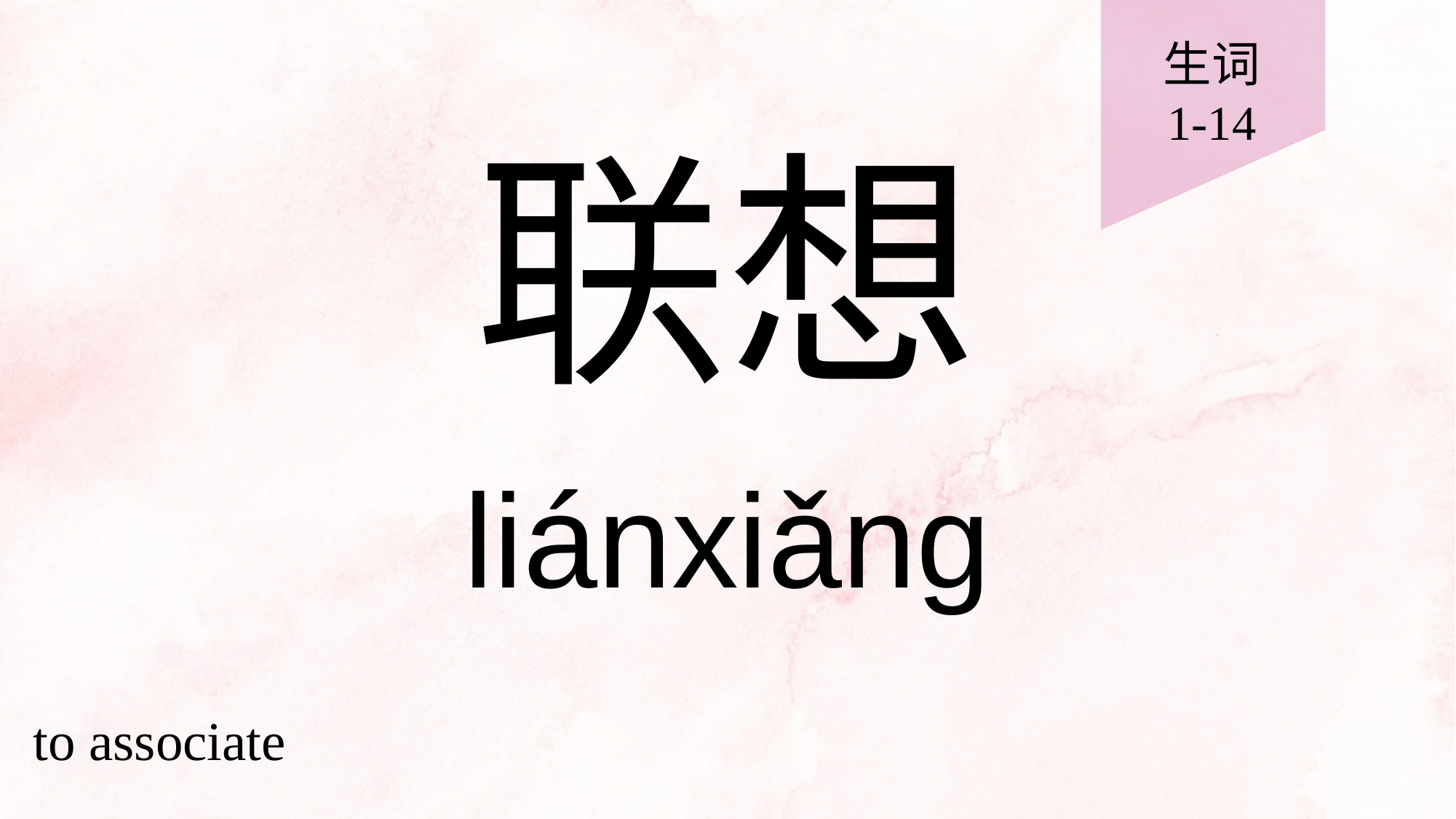

生词
1-14
# 联想
liánxiǎng
to associate